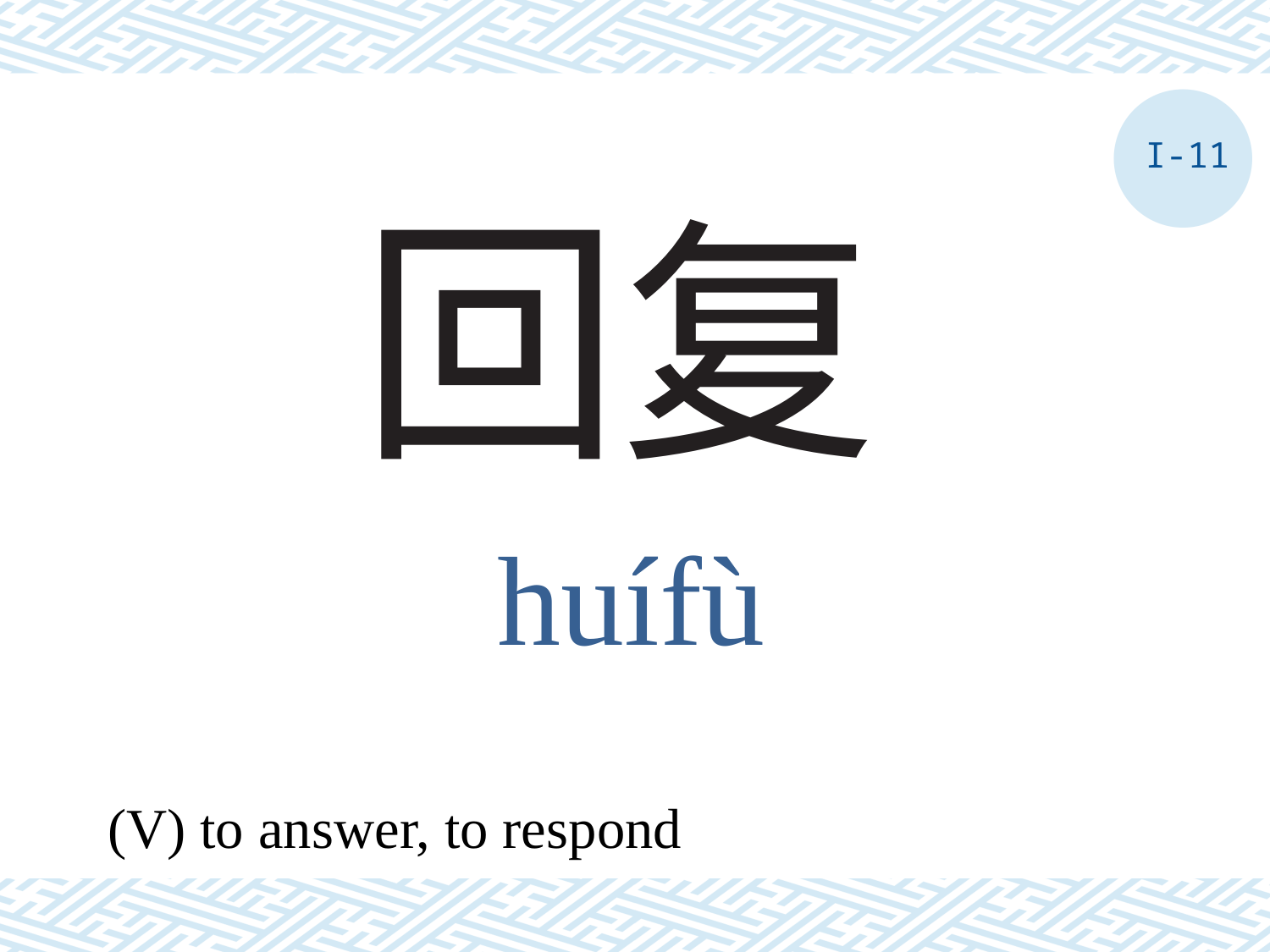

I-11

# 回复
huífù
(V) to answer, to respond